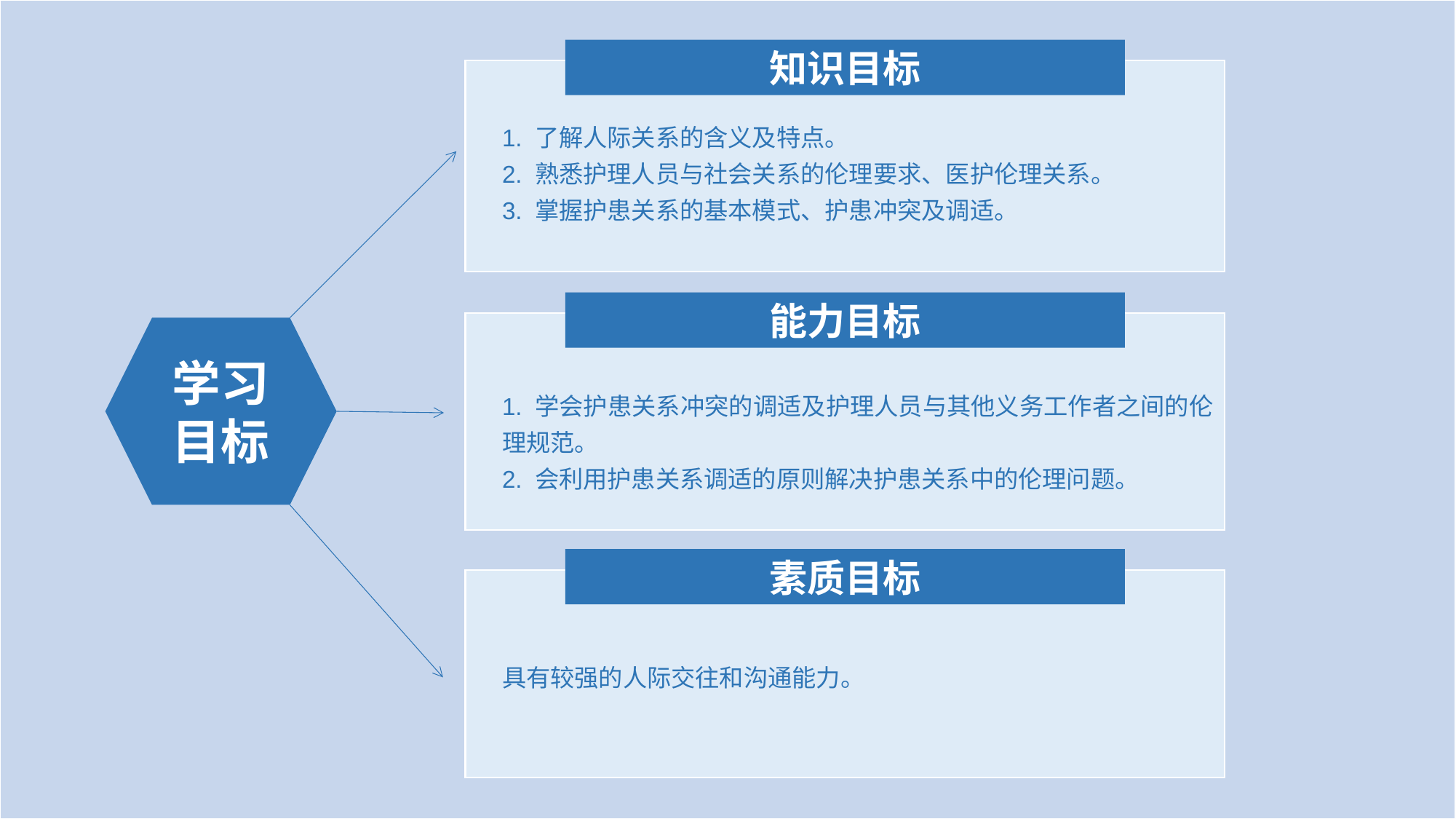

知识目标

1. 了解人际关系的含义及特点。
2. 熟悉护理人员与社会关系的伦理要求、医护伦理关系。
3. 掌握护患关系的基本模式、护患冲突及调适。
能力目标

学习目标
1. 学会护患关系冲突的调适及护理人员与其他义务工作者之间的伦理规范。
2. 会利用护患关系调适的原则解决护患关系中的伦理问题。
素质目标

具有较强的人际交往和沟通能力。